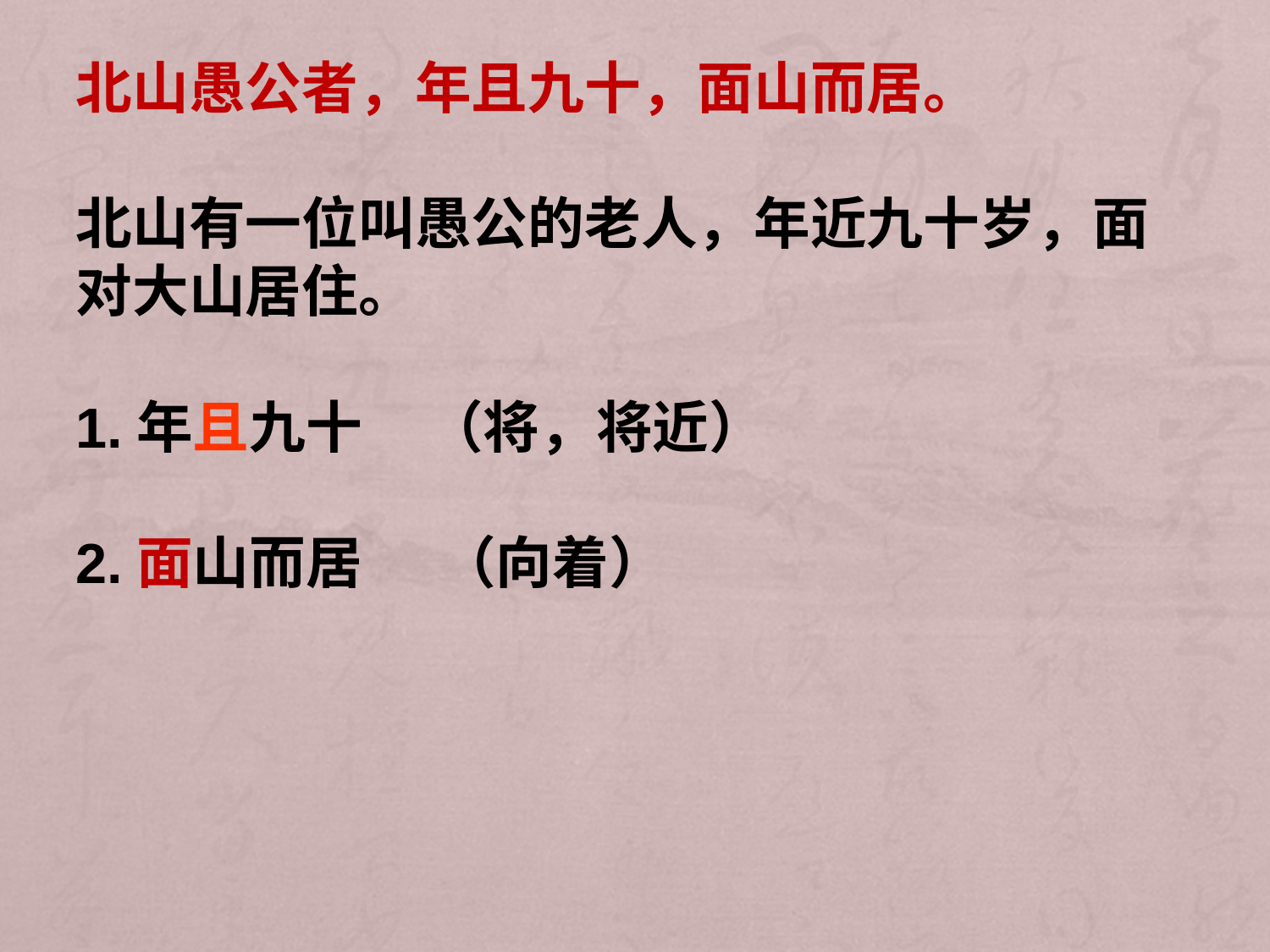

北山愚公者，年且九十，面山而居。

北山有一位叫愚公的老人，年近九十岁，面对大山居住。

1.年且九十     （将，将近）

2.面山而居      （向着）